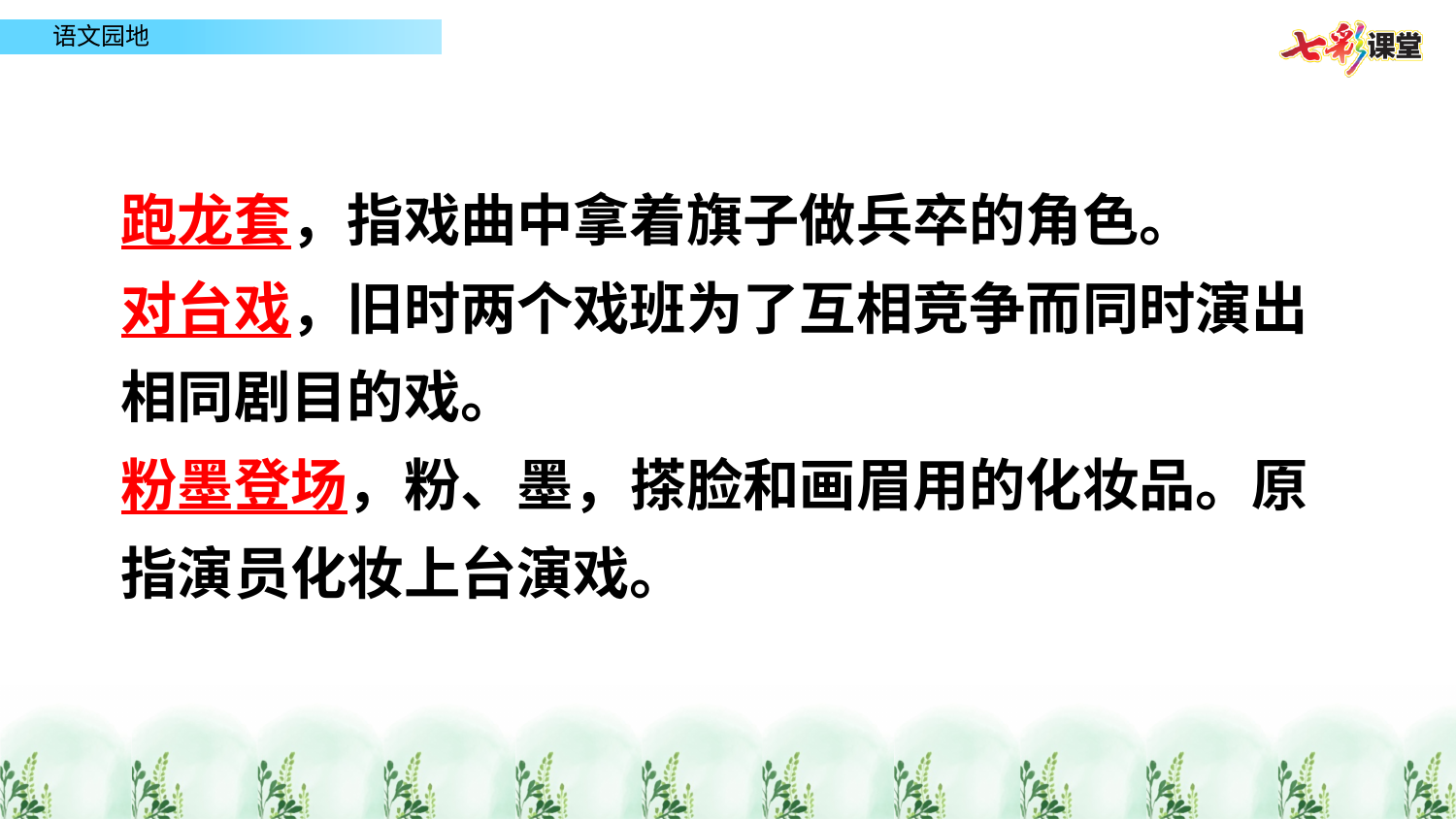

跑龙套，指戏曲中拿着旗子做兵卒的角色。
对台戏，旧时两个戏班为了互相竞争而同时演出相同剧目的戏。
粉墨登场，粉、墨，搽脸和画眉用的化妆品。原指演员化妆上台演戏。